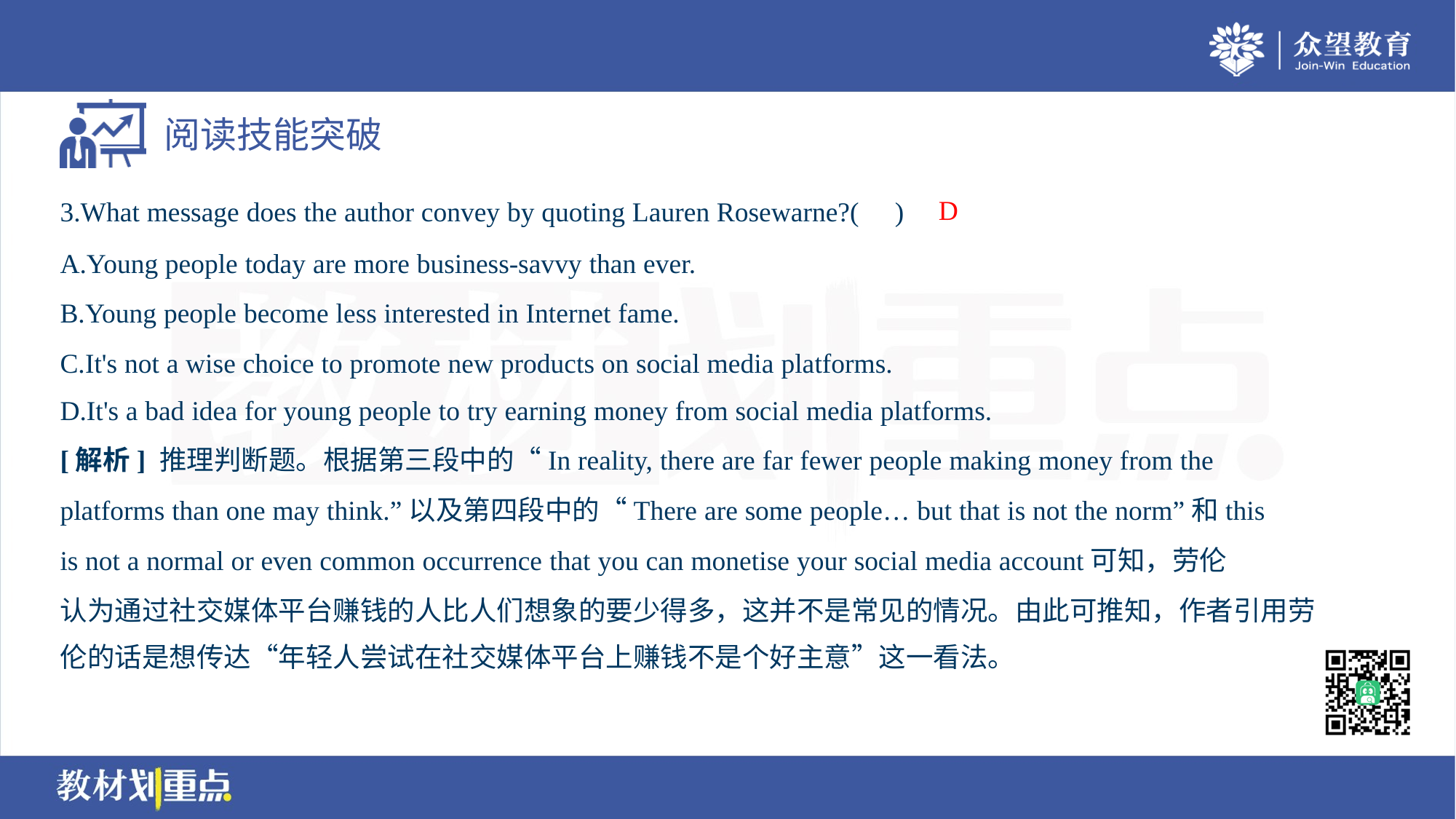

D
3.What message does the author convey by quoting Lauren Rosewarne?(     )
A.Young people today are more business-savvy than ever.
B.Young people become less interested in Internet fame.
C.It's not a wise choice to promote new products on social media platforms.
D.It's a bad idea for young people to try earning money from social media platforms.
[解析] 推理判断题。根据第三段中的“In reality, there are far fewer people making money from the
platforms than one may think.”以及第四段中的“There are some people… but that is not the norm”和this
is not a normal or even common occurrence that you can monetise your social media account可知，劳伦
认为通过社交媒体平台赚钱的人比人们想象的要少得多，这并不是常见的情况。由此可推知，作者引用劳
伦的话是想传达“年轻人尝试在社交媒体平台上赚钱不是个好主意”这一看法。